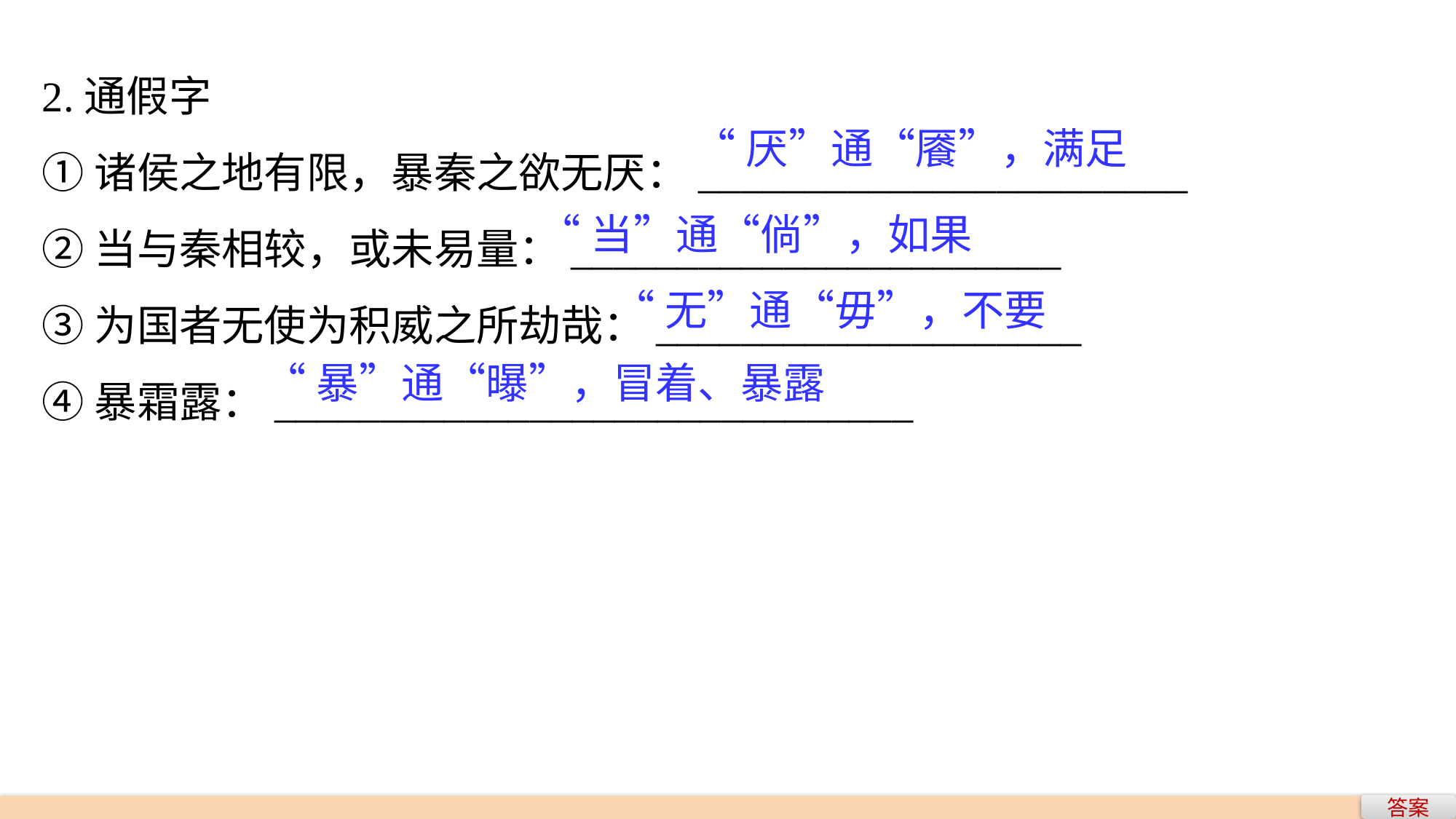

2.通假字
①诸侯之地有限，暴秦之欲无厌：_______________________
②当与秦相较，或未易量：_______________________
③为国者无使为积威之所劫哉：____________________
④暴霜露：______________________________
“厌”通“餍”，满足
“当”通“倘”，如果
“无”通“毋”，不要
“暴”通“曝”，冒着、暴露
答案